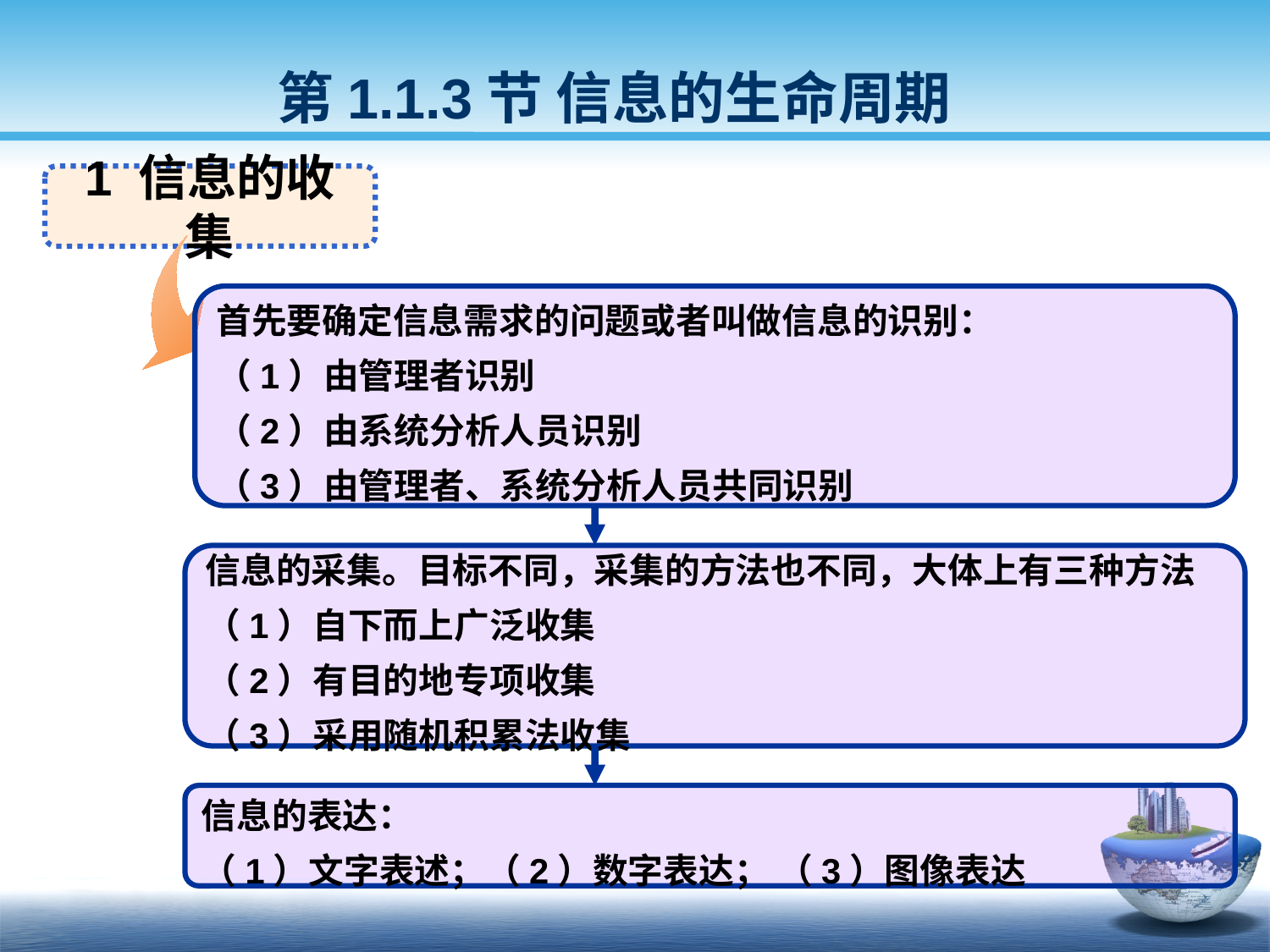

第1.1.3节 信息的生命周期
1 信息的收集

首先要确定信息需求的问题或者叫做信息的识别：
（1）由管理者识别
（2）由系统分析人员识别
（3）由管理者、系统分析人员共同识别

信息的采集。目标不同，采集的方法也不同，大体上有三种方法
（1）自下而上广泛收集
（2）有目的地专项收集
（3）采用随机积累法收集

信息的表达：
（1）文字表述；（2）数字表达； （3）图像表达